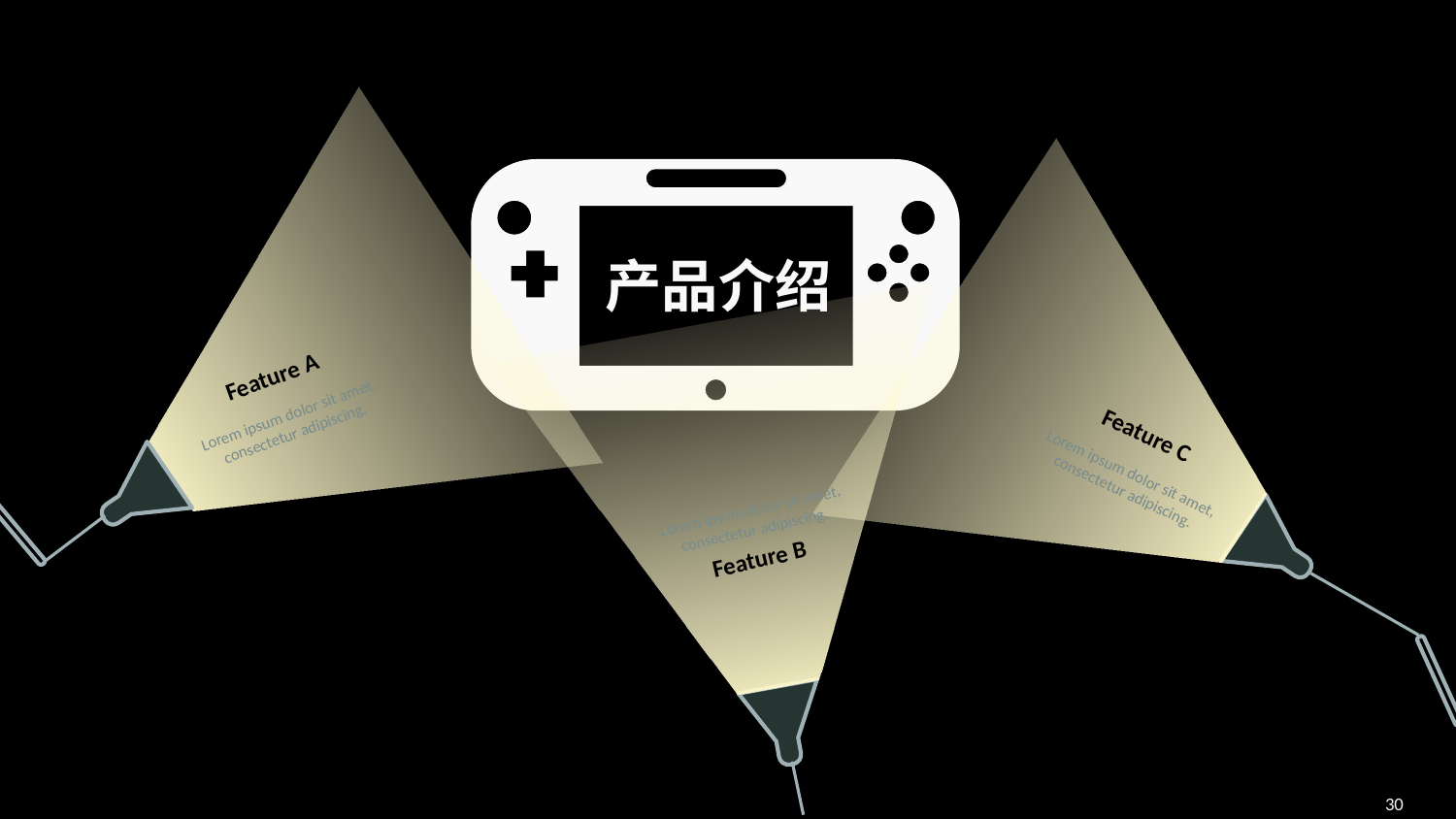

产品介绍

Feature A
Lorem ipsum dolor sit amet, consectetur adipiscing.
Feature C
Lorem ipsum dolor sit amet, consectetur adipiscing.

Lorem ipsum dolor sit amet, consectetur adipiscing.
Feature B